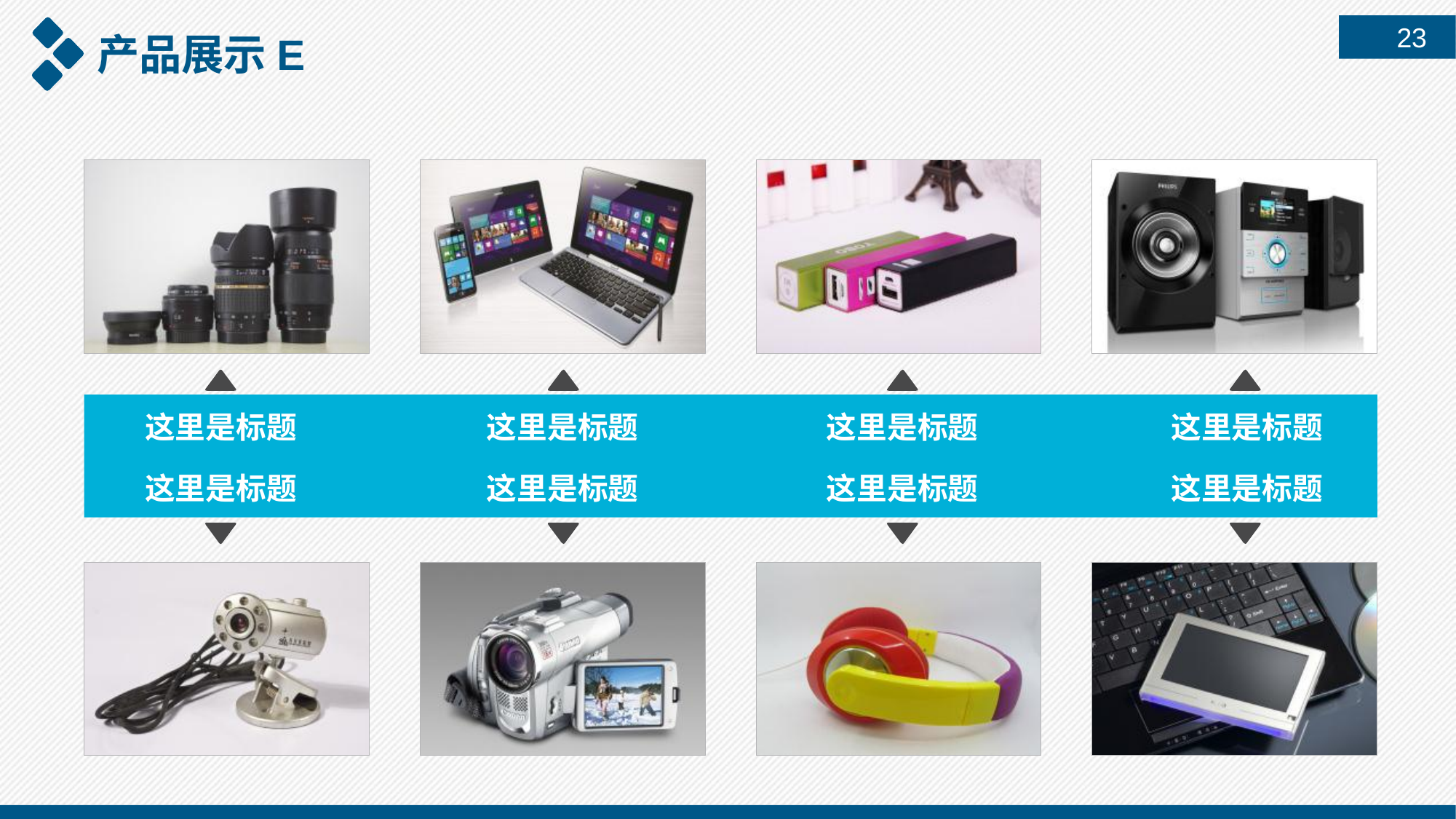

23

产品展示E

这里是标题
这里是标题
这里是标题
这里是标题
这里是标题
这里是标题
这里是标题
这里是标题